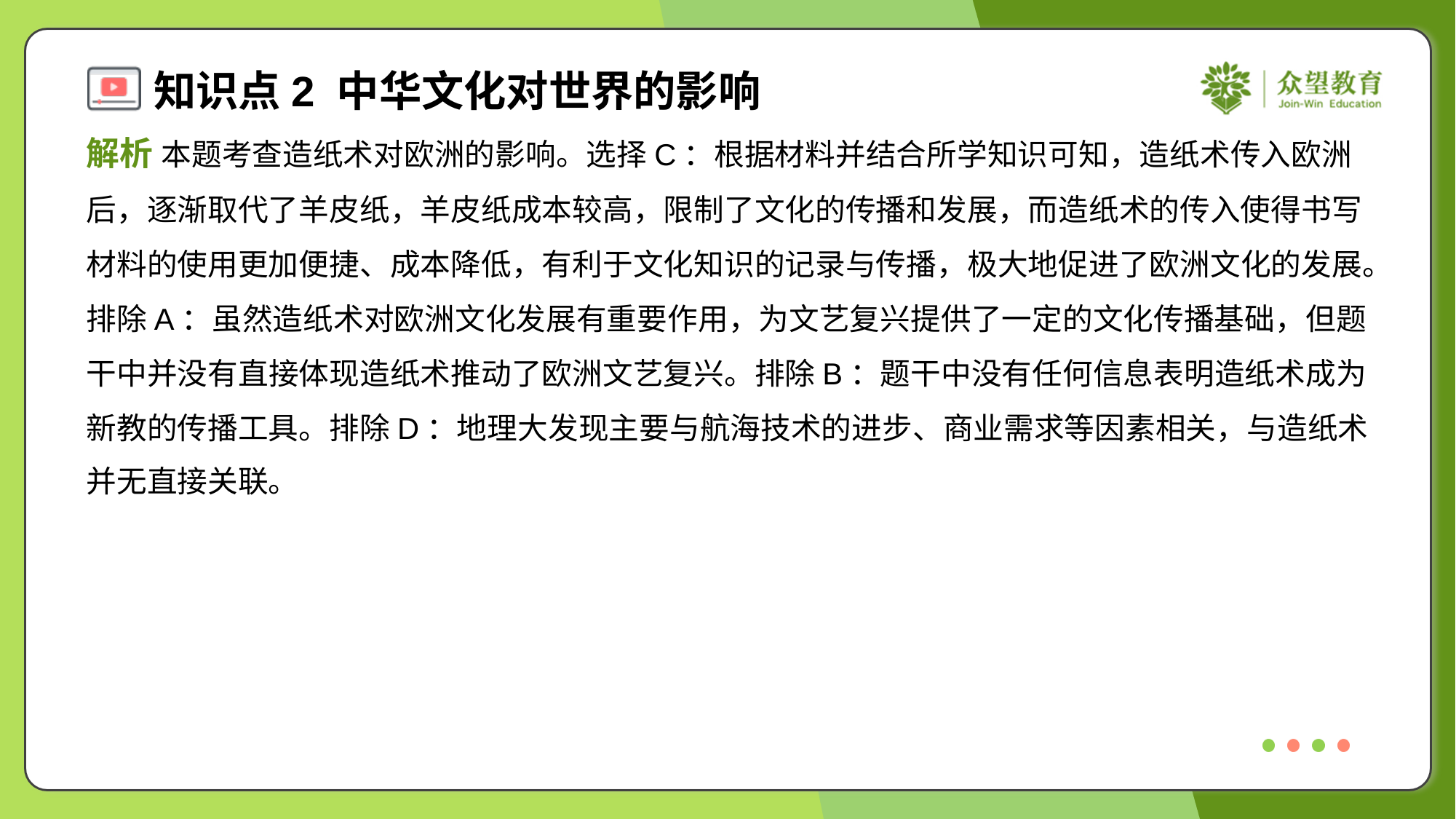

解析 本题考查造纸术对欧洲的影响。选择C：根据材料并结合所学知识可知，造纸术传入欧洲
后，逐渐取代了羊皮纸，羊皮纸成本较高，限制了文化的传播和发展，而造纸术的传入使得书写
材料的使用更加便捷、成本降低，有利于文化知识的记录与传播，极大地促进了欧洲文化的发展。
排除A：虽然造纸术对欧洲文化发展有重要作用，为文艺复兴提供了一定的文化传播基础，但题
干中并没有直接体现造纸术推动了欧洲文艺复兴。排除B：题干中没有任何信息表明造纸术成为
新教的传播工具。排除D：地理大发现主要与航海技术的进步、商业需求等因素相关，与造纸术
并无直接关联。